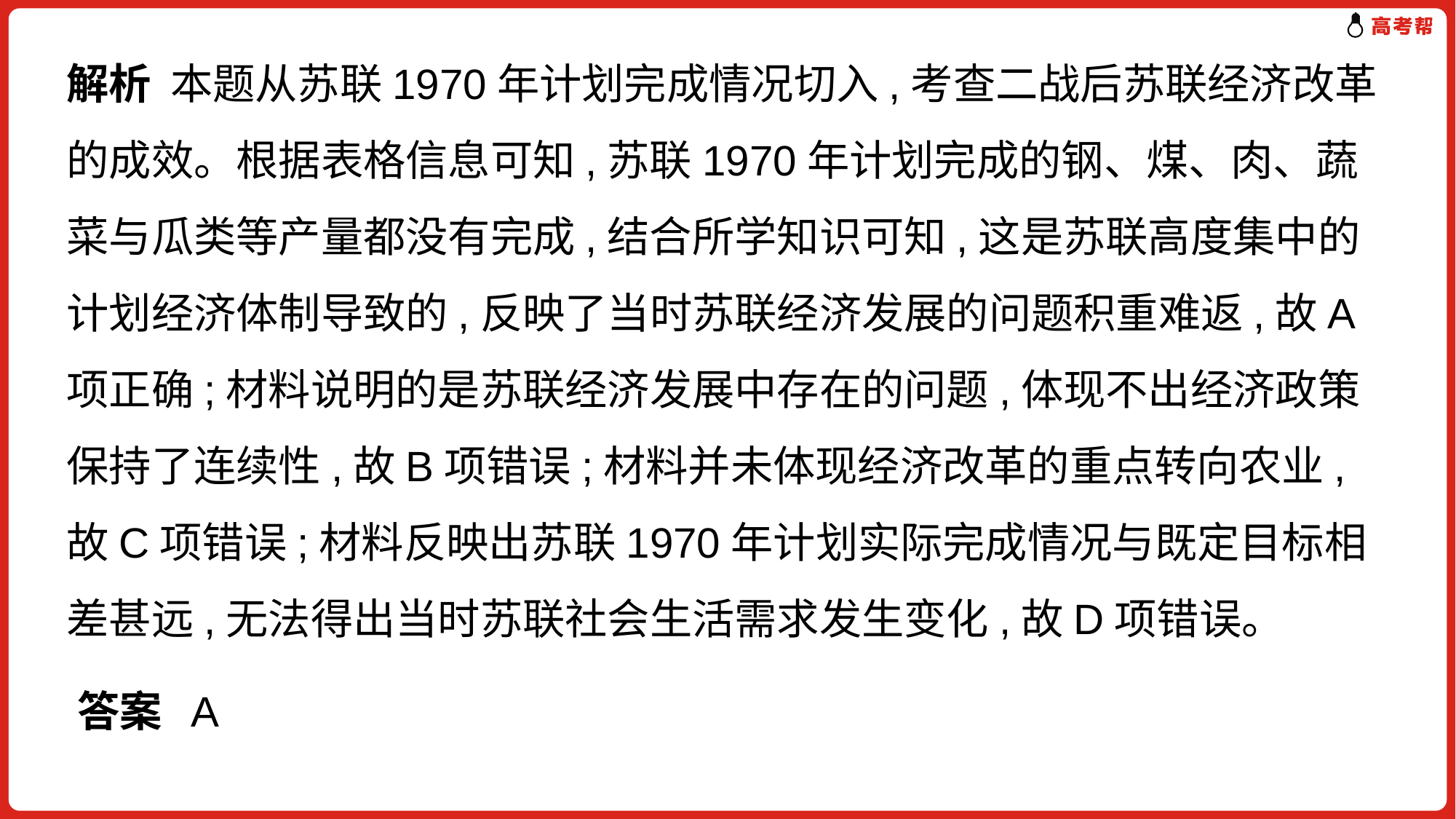

解析  本题从苏联1970年计划完成情况切入,考查二战后苏联经济改革的成效。根据表格信息可知,苏联1970年计划完成的钢、煤、肉、蔬菜与瓜类等产量都没有完成,结合所学知识可知,这是苏联高度集中的计划经济体制导致的,反映了当时苏联经济发展的问题积重难返,故A项正确;材料说明的是苏联经济发展中存在的问题,体现不出经济政策保持了连续性,故B项错误;材料并未体现经济改革的重点转向农业,故C项错误;材料反映出苏联1970年计划实际完成情况与既定目标相差甚远,无法得出当时苏联社会生活需求发生变化,故D项错误。
答案  A